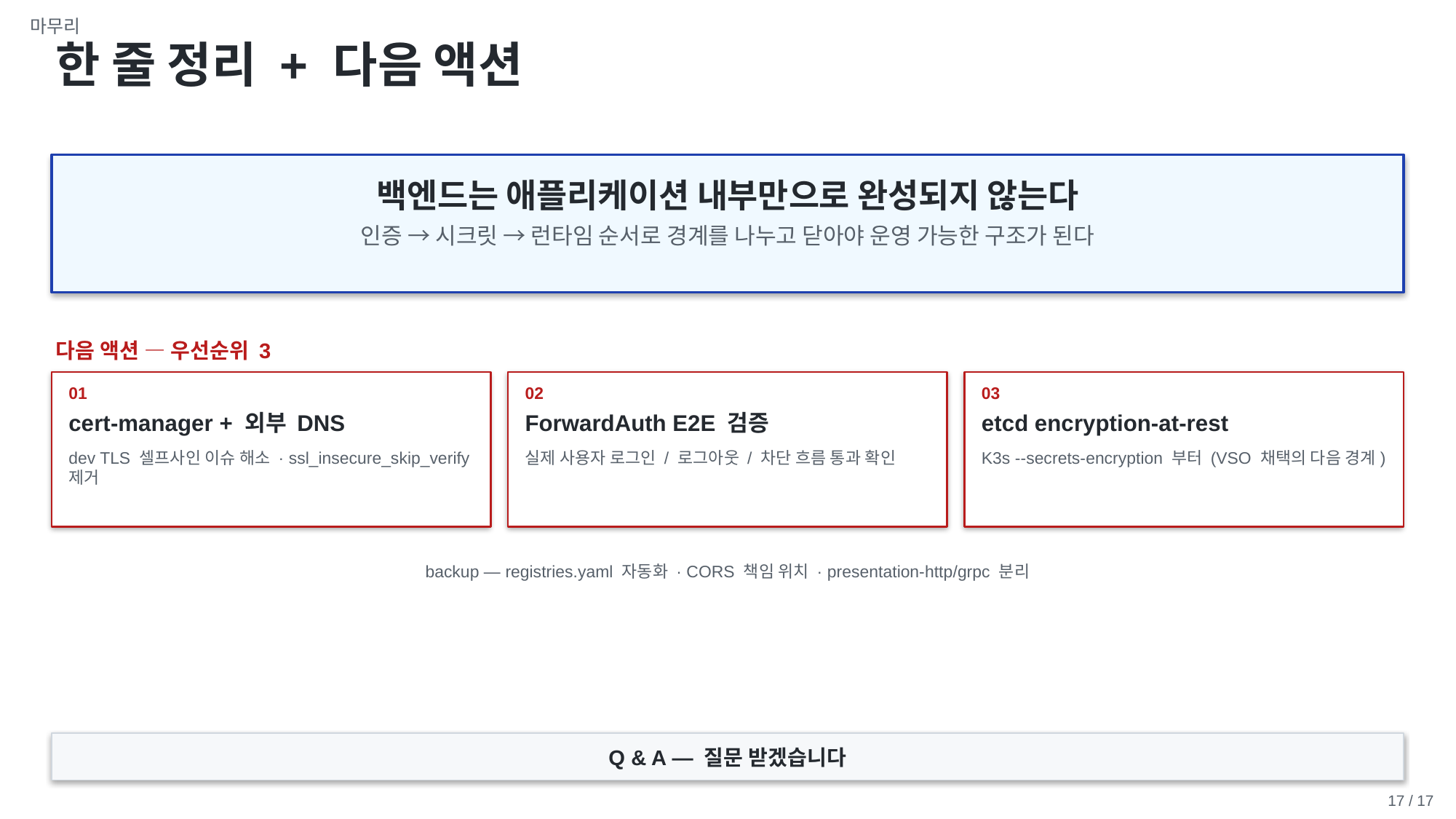

마무리
한 줄 정리 + 다음 액션

백엔드는 애플리케이션 내부만으로 완성되지 않는다
인증 → 시크릿 → 런타임 순서로 경계를 나누고 닫아야 운영 가능한 구조가 된다
다음 액션 — 우선순위 3

01
02
03
cert-manager + 외부 DNS
ForwardAuth E2E 검증
etcd encryption-at-rest
dev TLS 셀프사인 이슈 해소 · ssl_insecure_skip_verify 제거
실제 사용자 로그인 / 로그아웃 / 차단 흐름 통과 확인
K3s --secrets-encryption 부터 (VSO 채택의 다음 경계)
backup — registries.yaml 자동화 · CORS 책임 위치 · presentation-http/grpc 분리
Q & A — 질문 받겠습니다
17 / 17